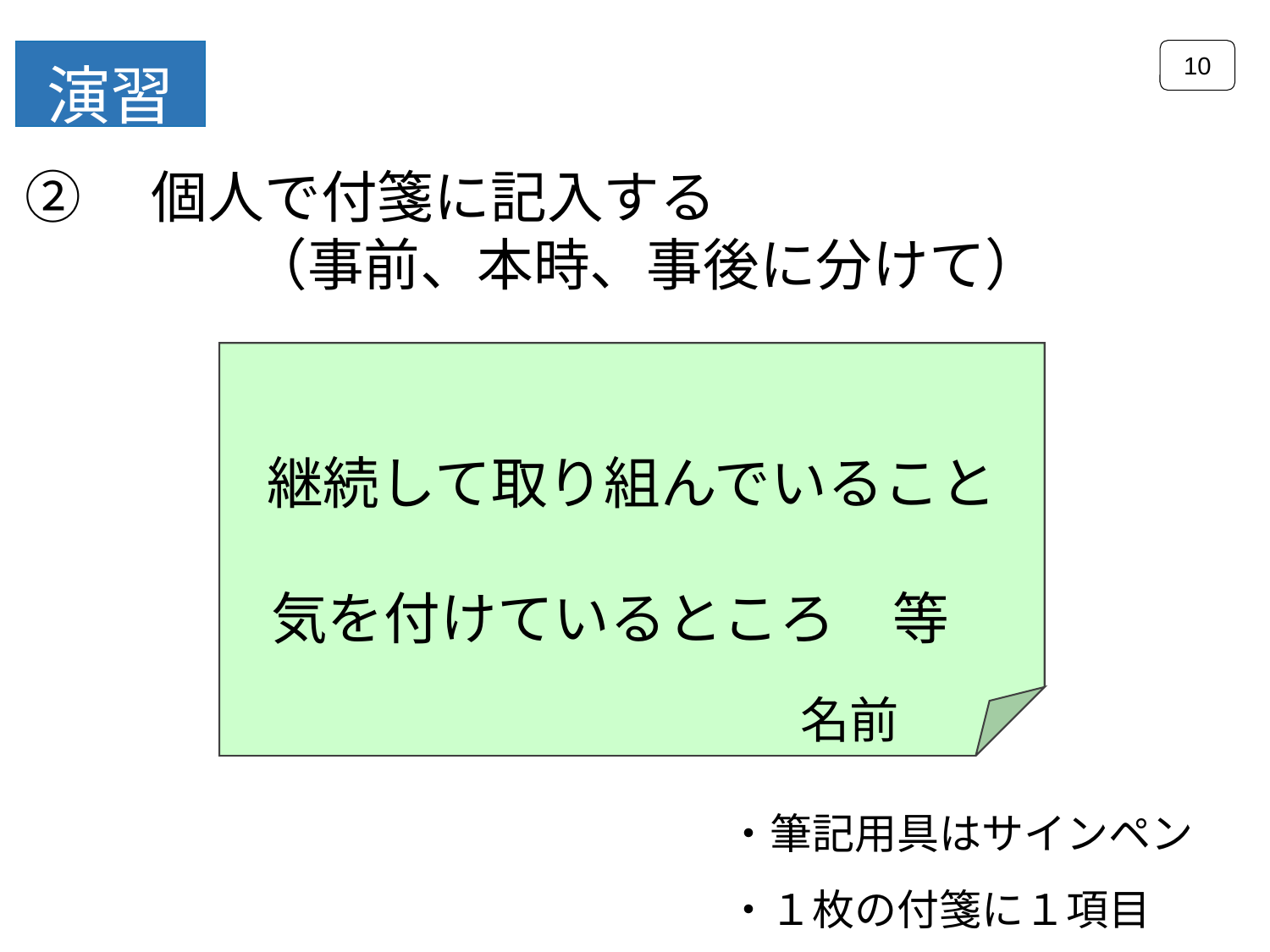

10
演習
②　個人で付箋に記入する
　　　　（事前、本時、事後に分けて）

継続して取り組んでいること

  気を付けているところ　等

名前
・筆記用具はサインペン
・１枚の付箋に１項目